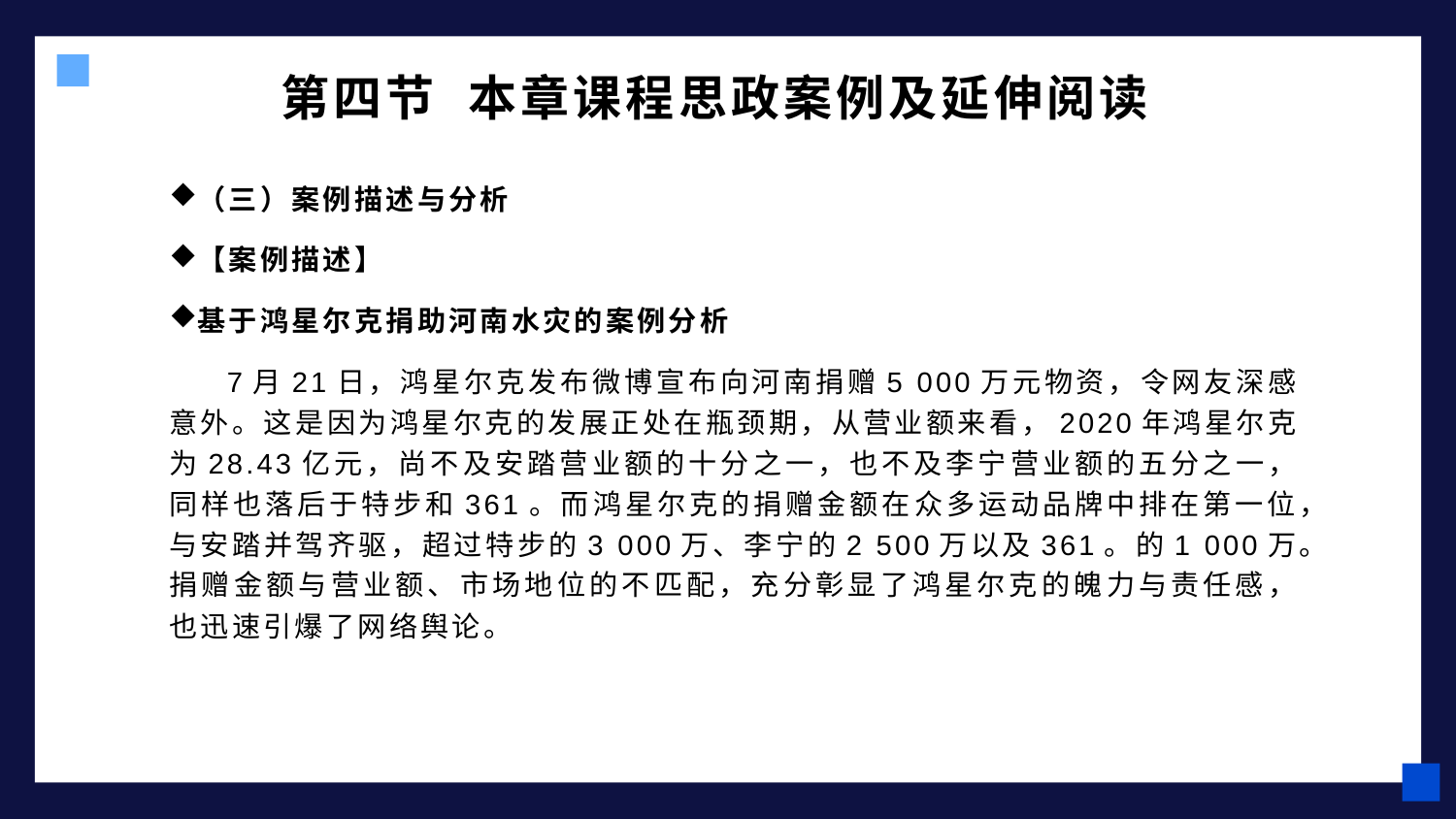

# 第四节  本章课程思政案例及延伸阅读
（三）案例描述与分析
【案例描述】
基于鸿星尔克捐助河南水灾的案例分析
     7月21日，鸿星尔克发布微博宣布向河南捐赠5 000万元物资，令网友深感意外。这是因为鸿星尔克的发展正处在瓶颈期，从营业额来看，2020年鸿星尔克为28.43亿元，尚不及安踏营业额的十分之一，也不及李宁营业额的五分之一，同样也落后于特步和361。而鸿星尔克的捐赠金额在众多运动品牌中排在第一位，与安踏并驾齐驱，超过特步的3 000万、李宁的2 500万以及361。的1 000万。捐赠金额与营业额、市场地位的不匹配，充分彰显了鸿星尔克的魄力与责任感，也迅速引爆了网络舆论。